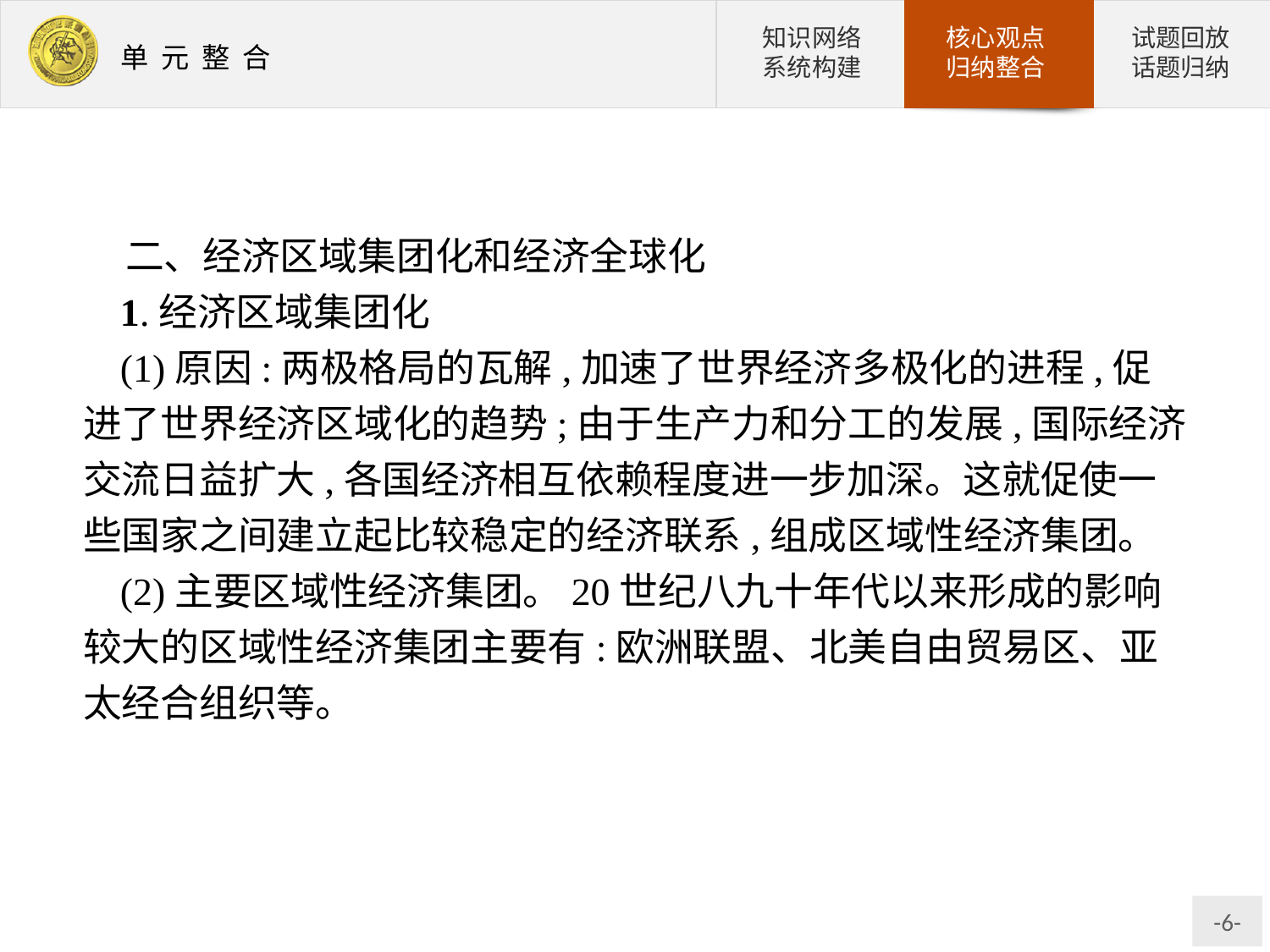

二、经济区域集团化和经济全球化
1.经济区域集团化
(1)原因:两极格局的瓦解,加速了世界经济多极化的进程,促进了世界经济区域化的趋势;由于生产力和分工的发展,国际经济交流日益扩大,各国经济相互依赖程度进一步加深。这就促使一些国家之间建立起比较稳定的经济联系,组成区域性经济集团。
(2)主要区域性经济集团。20世纪八九十年代以来形成的影响较大的区域性经济集团主要有:欧洲联盟、北美自由贸易区、亚太经合组织等。